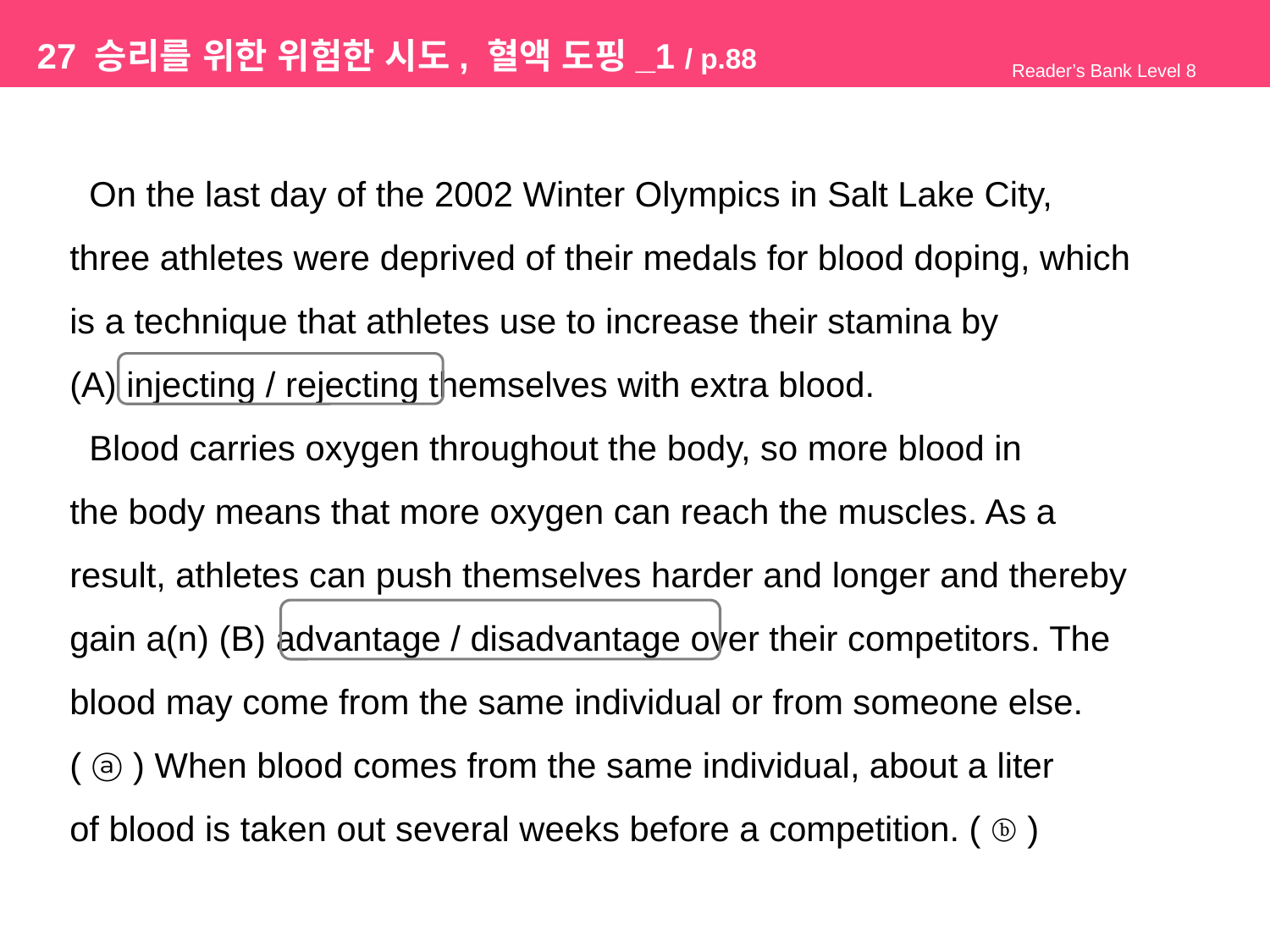

# 27 승리를 위한 위험한 시도, 혈액 도핑_1 / p.88
Reader’s Bank Level 8

  On the last day of the 2002 Winter Olympics in Salt Lake City,
three athletes were deprived of their medals for blood doping, which
is a technique that athletes use to increase their stamina by
(A) injecting / rejecting themselves with extra blood.
  Blood carries oxygen throughout the body, so more blood in
the body means that more oxygen can reach the muscles. As a
result, athletes can push themselves harder and longer and thereby
gain a(n) (B) advantage / disadvantage over their competitors. The
blood may come from the same individual or from someone else.
( ⓐ ) When blood comes from the same individual, about a liter
of blood is taken out several weeks before a competition. ( ⓑ )